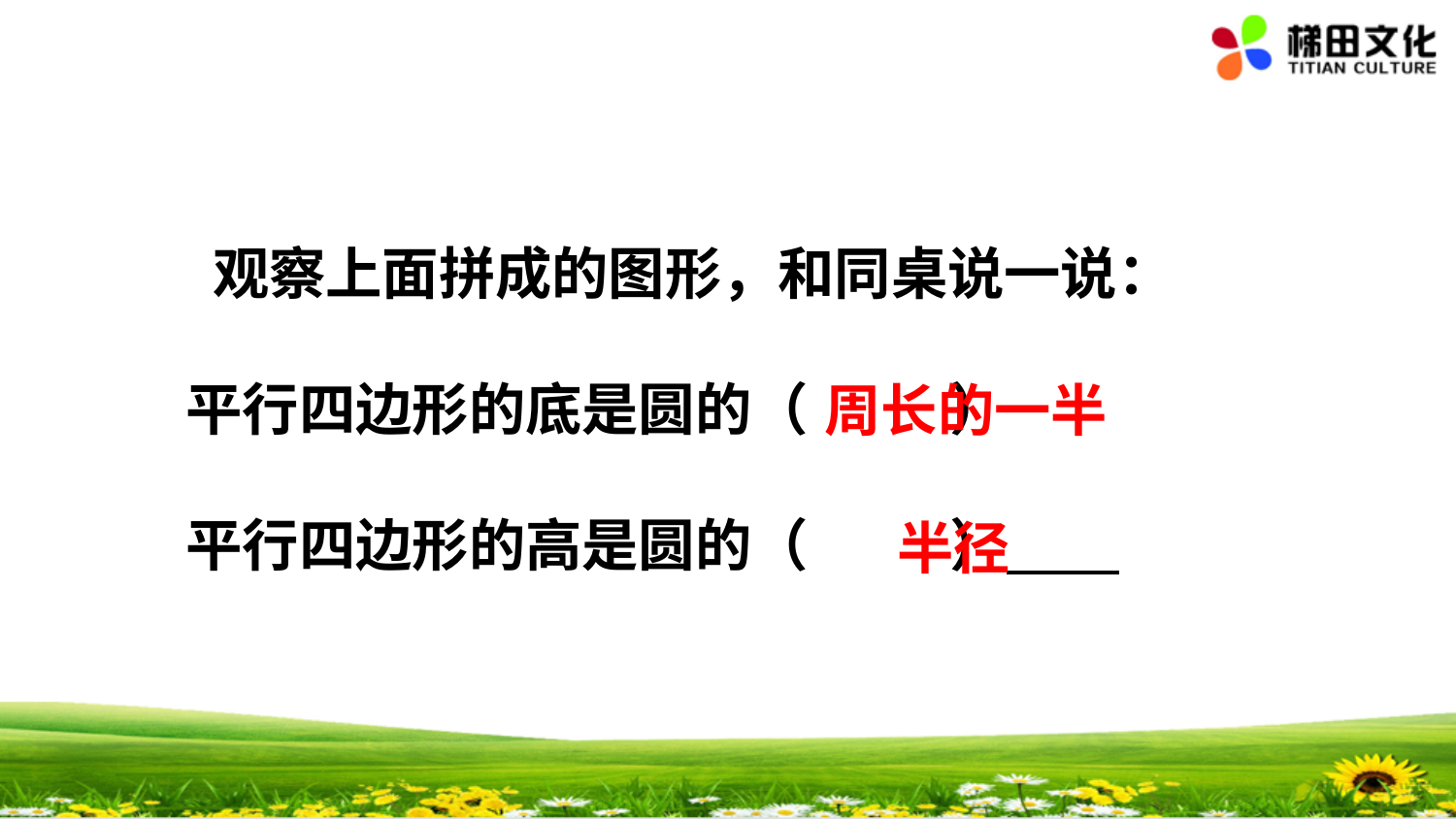

观察上面拼成的图形，和同桌说一说：

平行四边形的底是圆的（           ）

平行四边形的高是圆的（           ）
周长的一半
半径